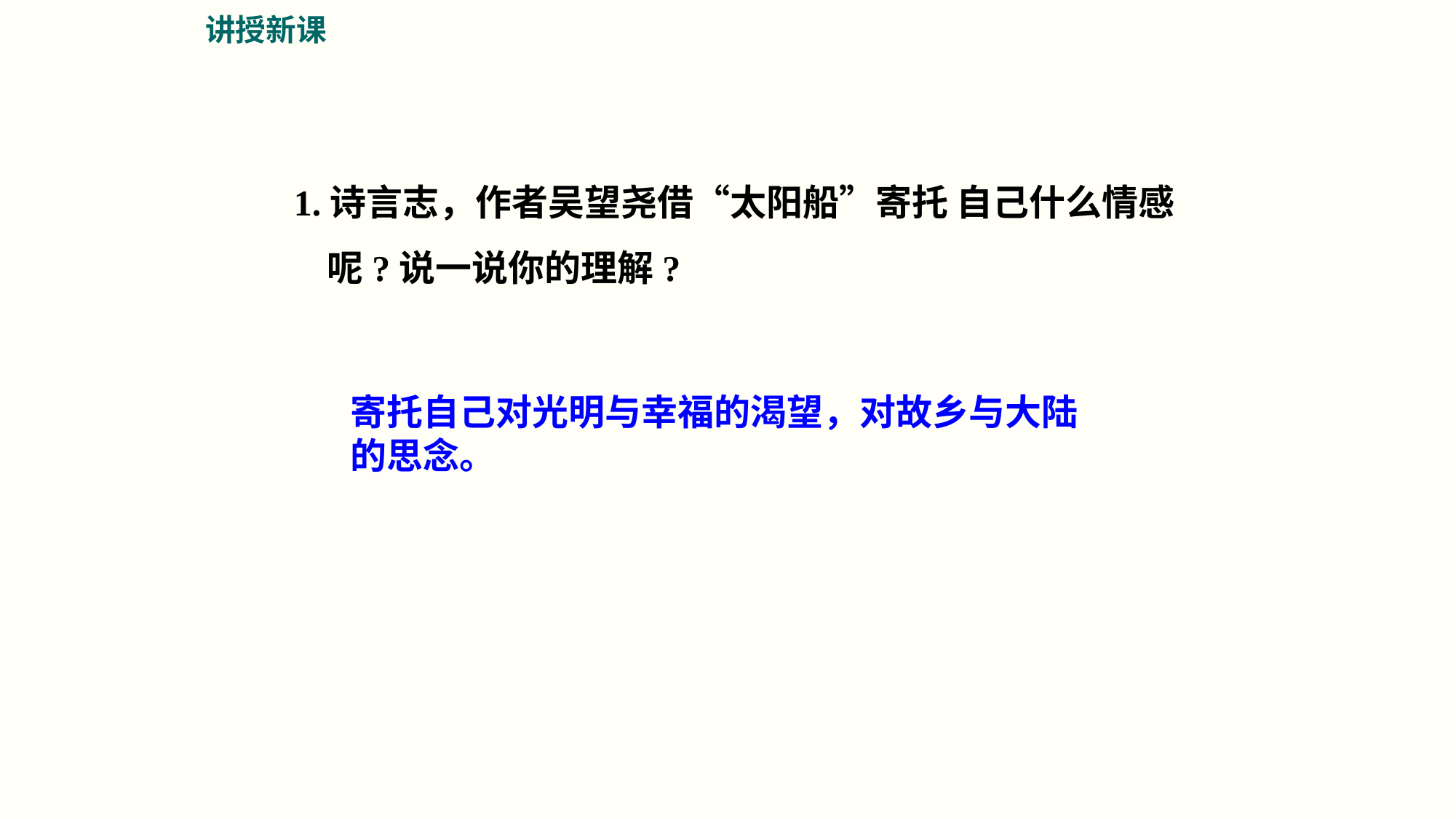

讲授新课
1.诗言志，作者吴望尧借“太阳船”寄托 自己什么情感
   呢?说一说你的理解?
寄托自己对光明与幸福的渴望，对故乡与大陆的思念。